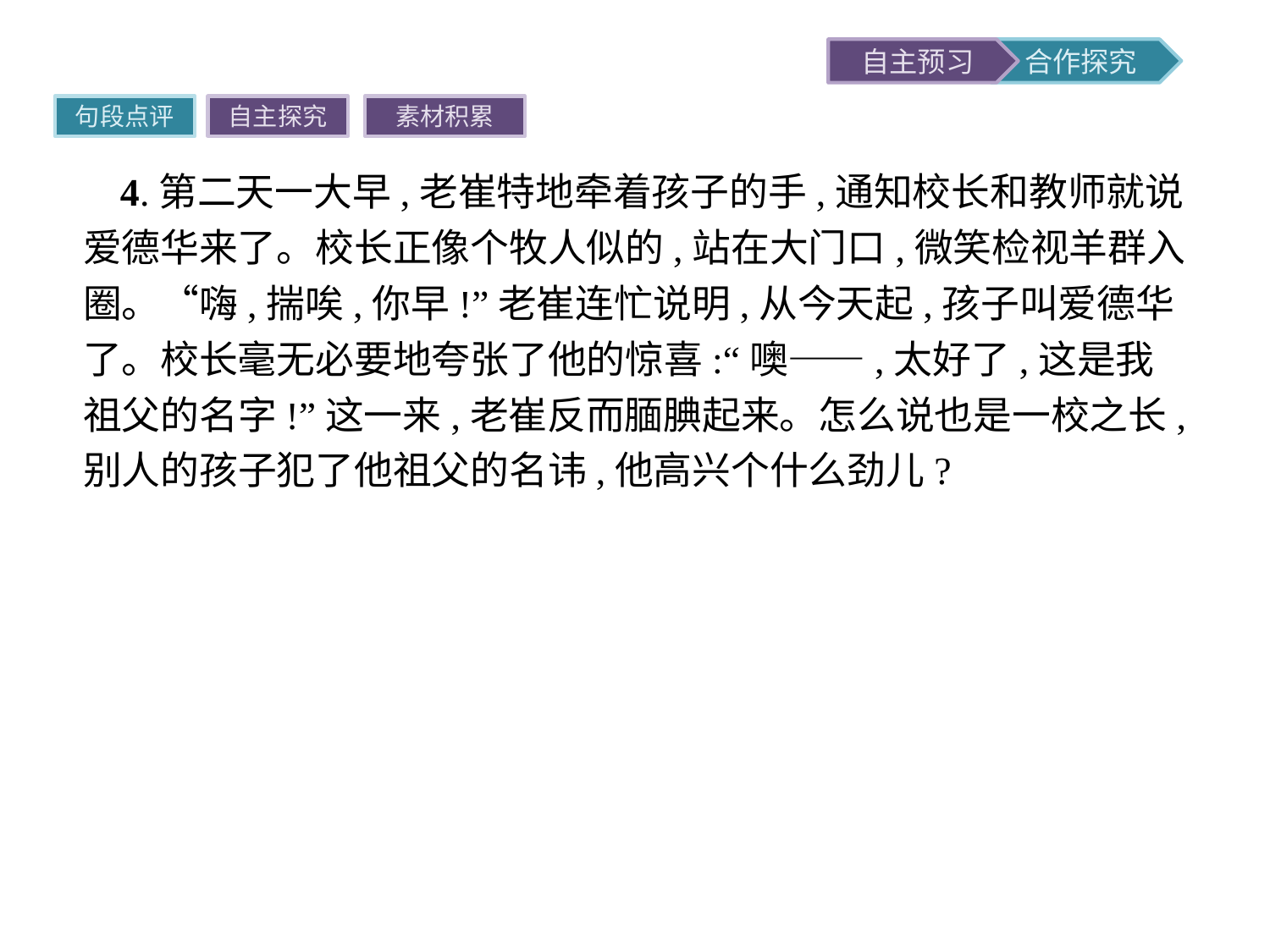

句段点评
自主探究
素材积累
4.第二天一大早,老崔特地牵着孩子的手,通知校长和教师就说爱德华来了。校长正像个牧人似的,站在大门口,微笑检视羊群入圈。“嗨,揣唉,你早!”老崔连忙说明,从今天起,孩子叫爱德华了。校长毫无必要地夸张了他的惊喜:“噢——,太好了,这是我祖父的名字!”这一来,老崔反而腼腆起来。怎么说也是一校之长,别人的孩子犯了他祖父的名讳,他高兴个什么劲儿?
点评因为是“几乎踏破铁鞋”找到的名字,所以老崔要郑重地通知校长和教师,可是未曾料到的是,校长的祖父曾经用过这个名字,老崔对校长的惊喜感到不可思议:“怎么说也是一校之长,别人的孩子犯了他祖父的名讳,他高兴个什么劲儿?”老崔不知道中国人忌名讳,美国人却将它看作是一件令人高兴的事。巧合、文化的冲突,造成了奇特的幽默效果,让人忍俊不禁。